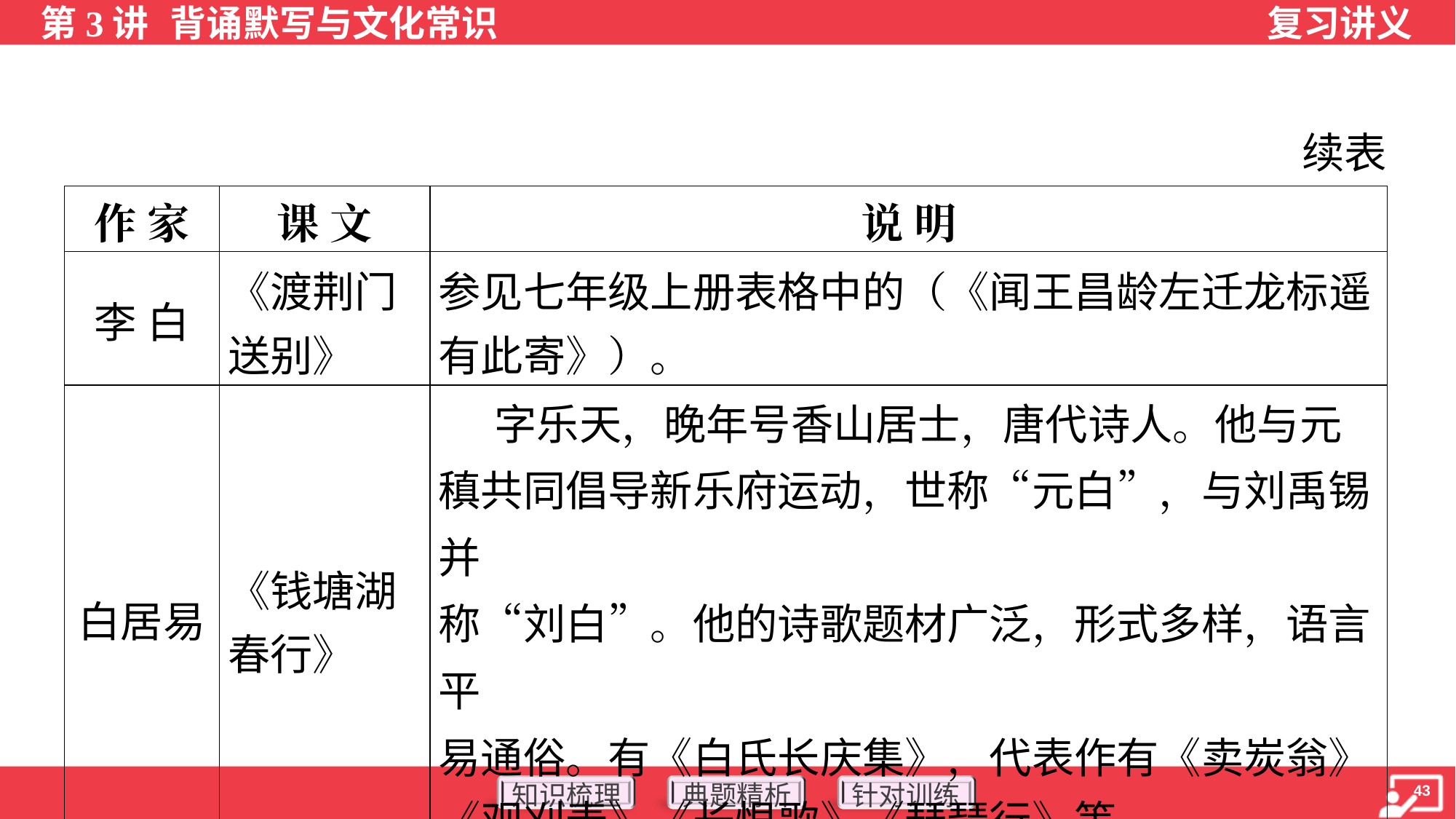

续表
| 作 家 | 课 文 | 说 明 |
| --- | --- | --- |
| 李 白 | 《渡荆门 送别》 | 参见七年级上册表格中的（《闻王昌龄左迁龙标遥 有此寄》）。 |
| 白居易 | 《钱塘湖 春行》 | 字乐天，晚年号香山居士，唐代诗人。他与元 稹共同倡导新乐府运动，世称“元白”，与刘禹锡并 称“刘白”。他的诗歌题材广泛，形式多样，语言平 易通俗。有《白氏长庆集》，代表作有《卖炭翁》 《观刈麦》《长恨歌》《琵琶行》等。 |